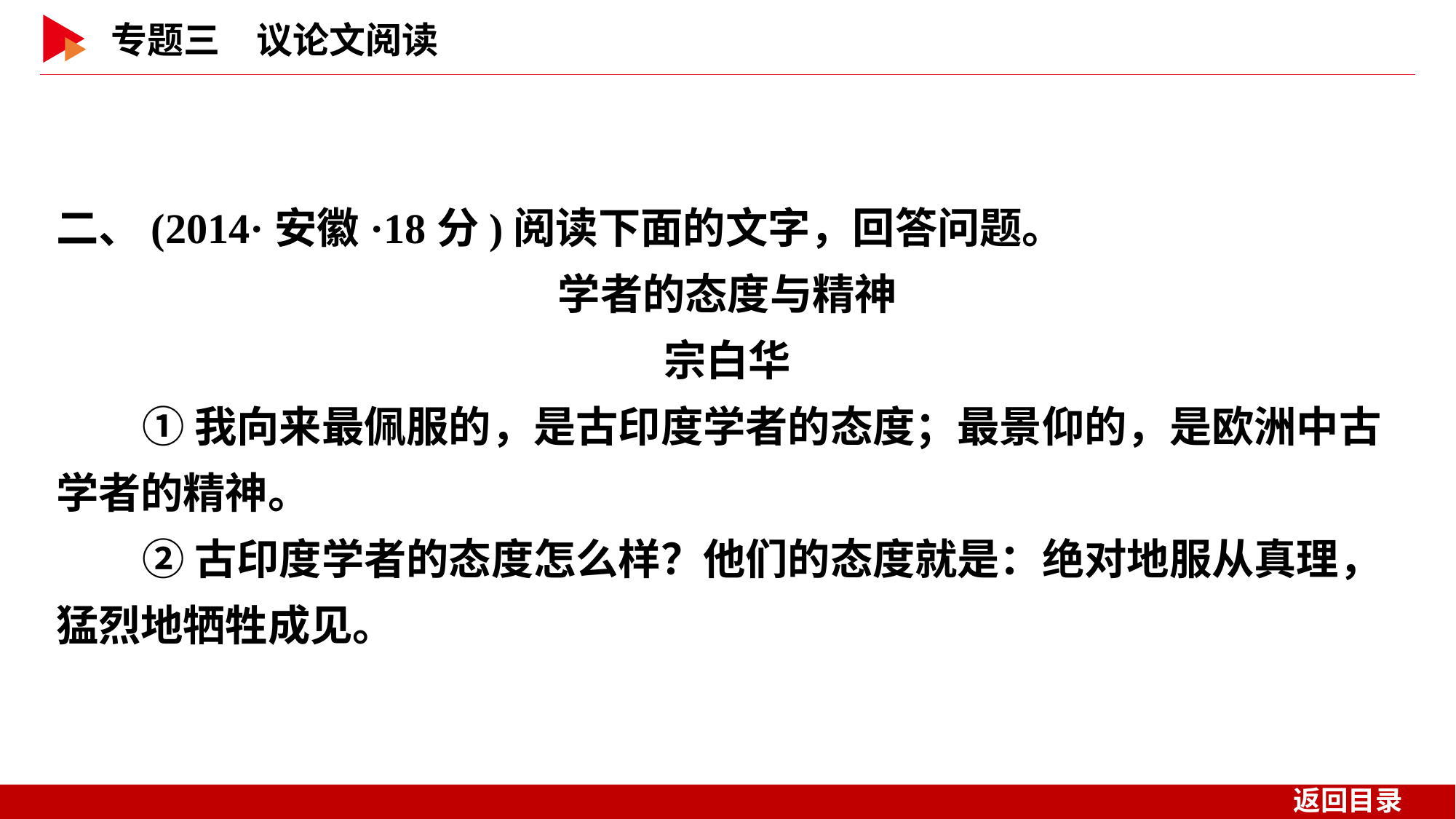

二、(2014·安徽·18分)阅读下面的文字，回答问题。
学者的态度与精神
宗白华
①我向来最佩服的，是古印度学者的态度；最景仰的，是欧洲中古学者的精神。
②古印度学者的态度怎么样？他们的态度就是：绝对地服从真理，猛烈地牺牲成见。